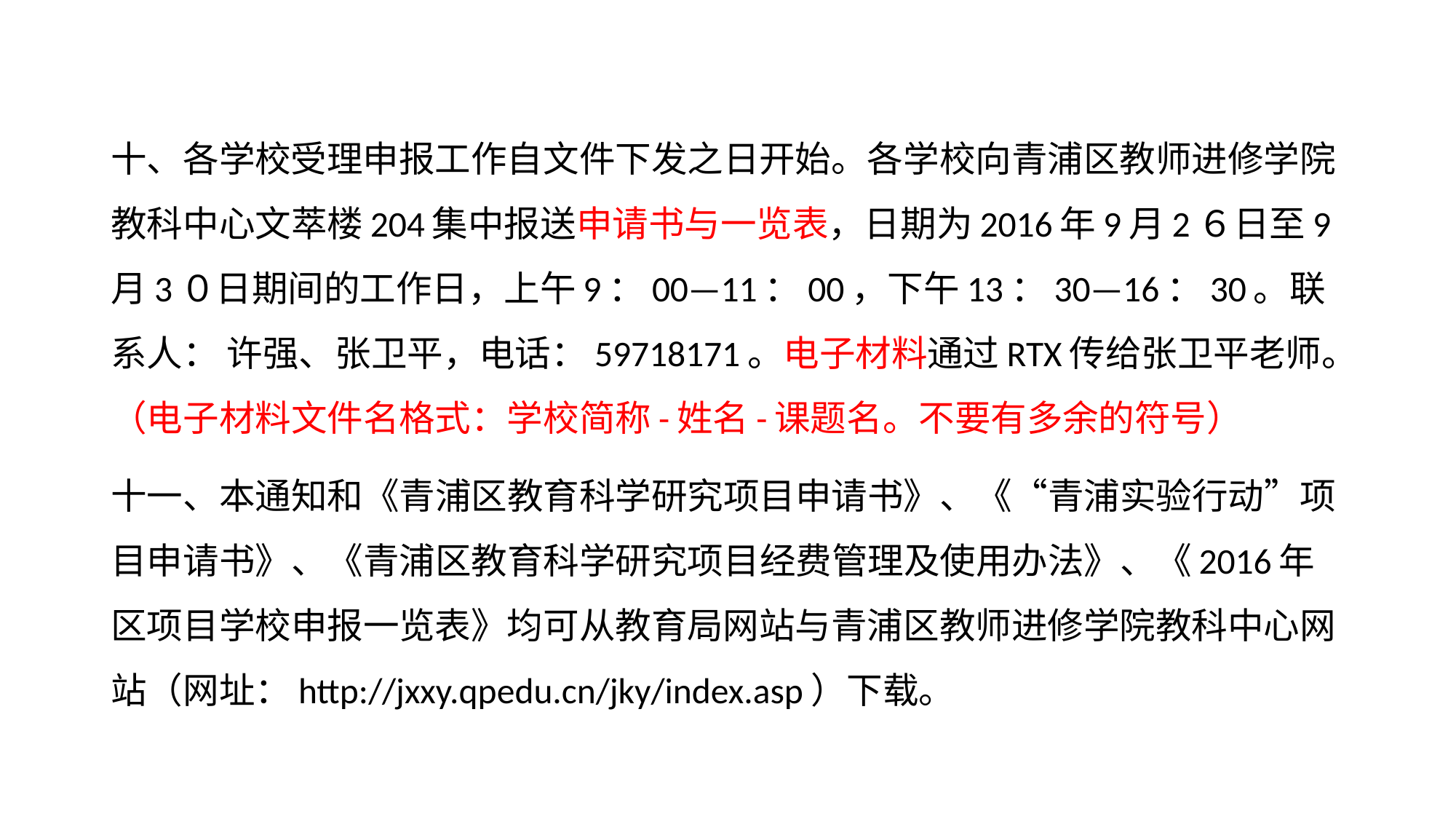

十、各学校受理申报工作自文件下发之日开始。各学校向青浦区教师进修学院教科中心文萃楼204集中报送申请书与一览表，日期为2016年9月2６日至9月3０日期间的工作日，上午9：00—11：00，下午13：30—16：30。联系人： 许强、张卫平，电话：59718171。电子材料通过RTX传给张卫平老师。（电子材料文件名格式：学校简称-姓名-课题名。不要有多余的符号）
十一、本通知和《青浦区教育科学研究项目申请书》、《“青浦实验行动”项目申请书》、《青浦区教育科学研究项目经费管理及使用办法》、《2016年区项目学校申报一览表》均可从教育局网站与青浦区教师进修学院教科中心网站（网址：http://jxxy.qpedu.cn/jky/index.asp）下载。